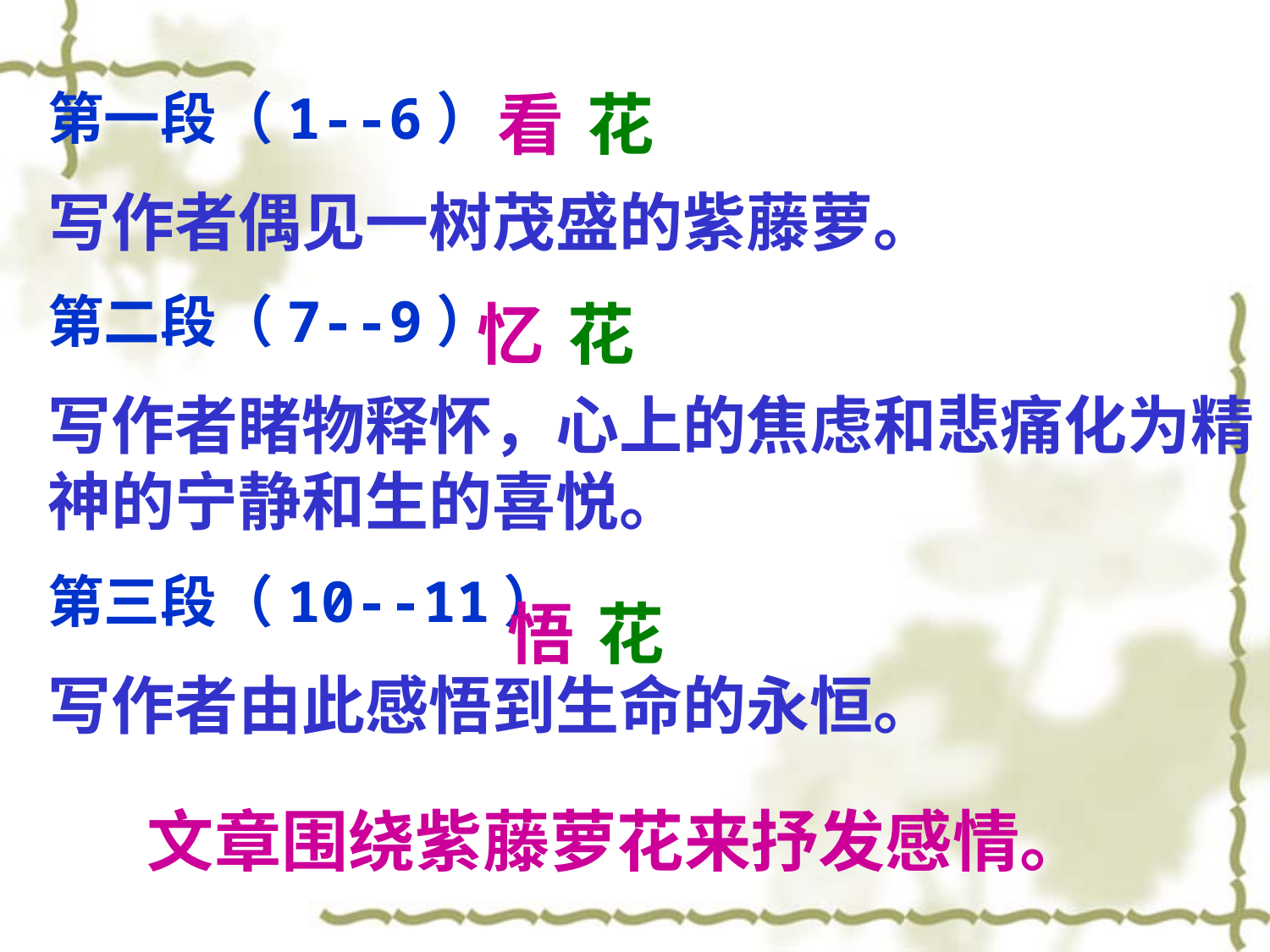

第一段（1--6）
写作者偶见一树茂盛的紫藤萝。
第二段（7--9）
写作者睹物释怀，心上的焦虑和悲痛化为精神的宁静和生的喜悦。
第三段（10--11）
写作者由此感悟到生命的永恒。
看
花
忆
花
悟
花
 文章围绕紫藤萝花来抒发感情。